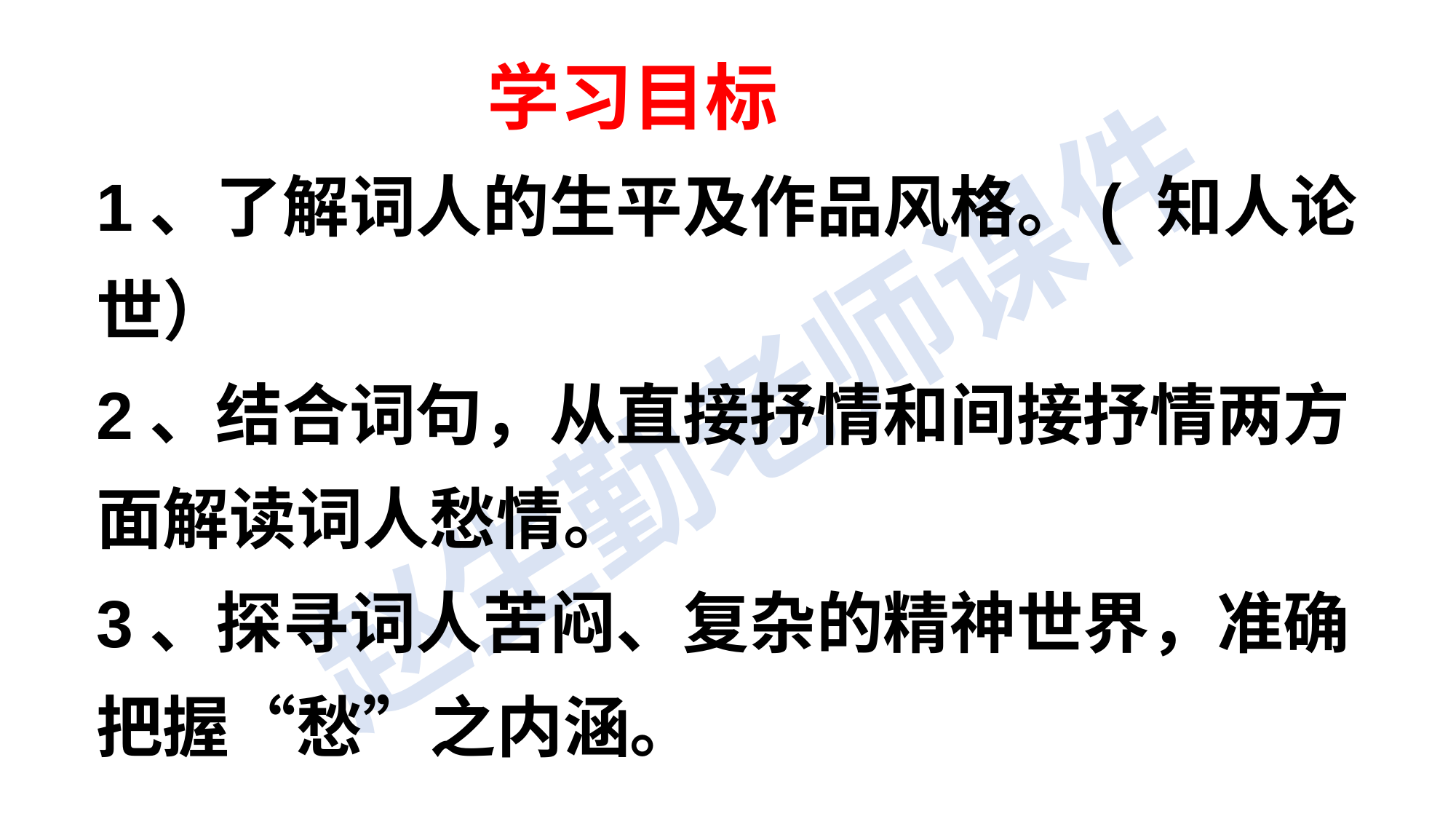

学习目标
1、了解词人的生平及作品风格。( 知人论世）
2、结合词句，从直接抒情和间接抒情两方面解读词人愁情。
3、探寻词人苦闷、复杂的精神世界，准确把握“愁”之内涵。